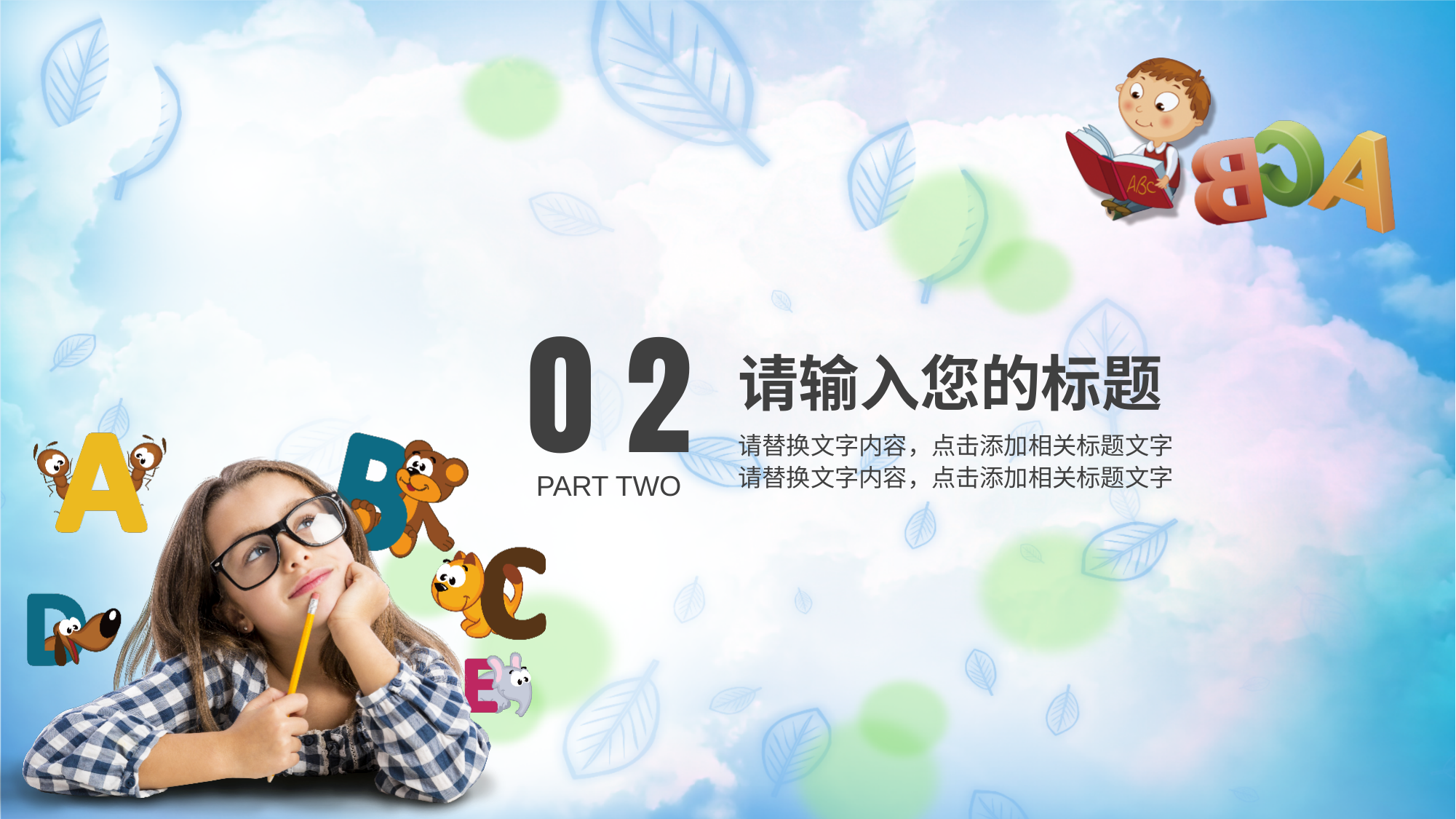

0 2
请输入您的标题
请替换文字内容，点击添加相关标题文字
请替换文字内容，点击添加相关标题文字
PART TWO